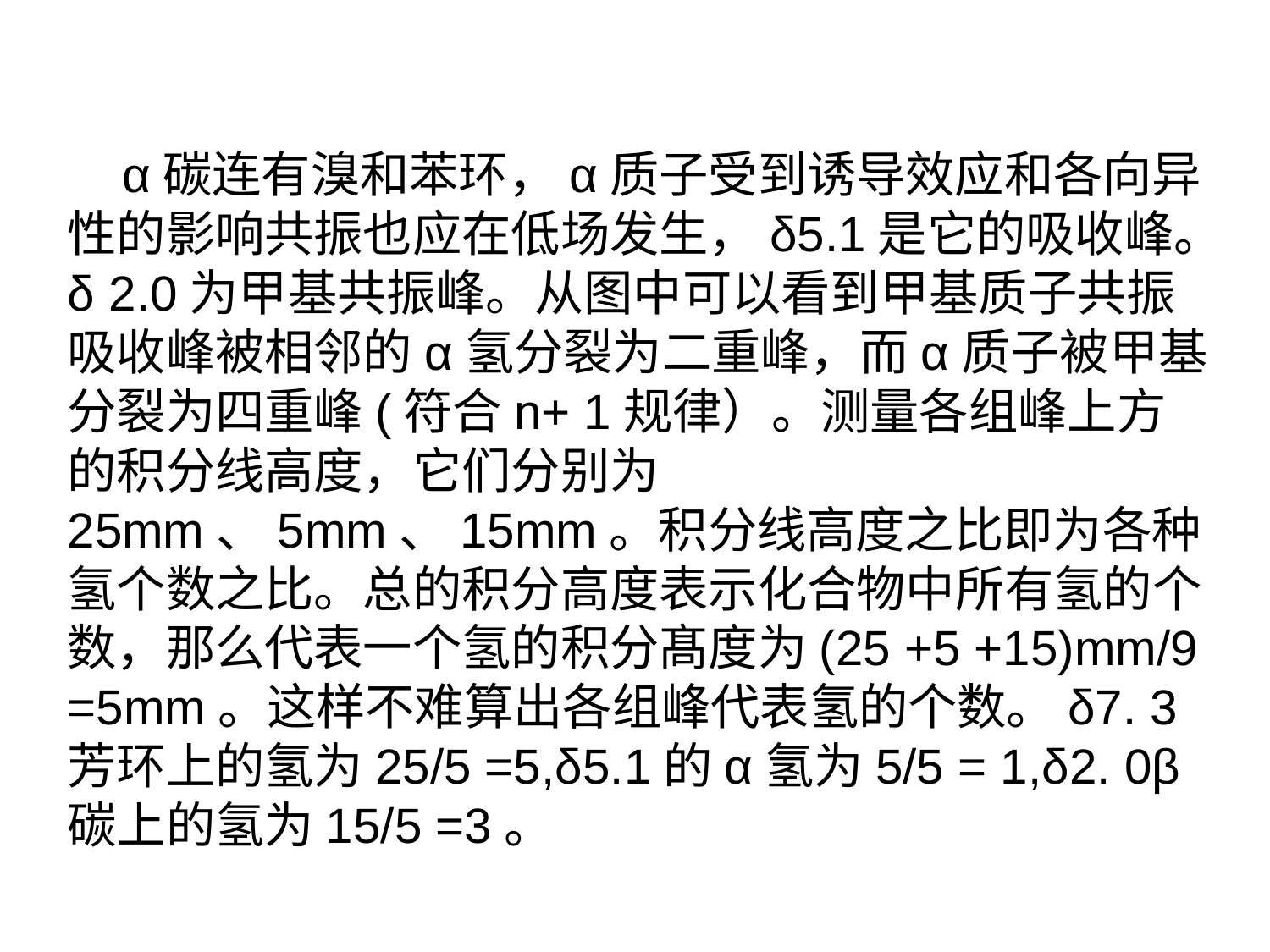

α碳连有溴和苯环，α质子受到诱导效应和各向异性的影响共振也应在低场发生，δ5.1是它的吸收峰。δ 2.0为甲基共振峰。从图中可以看到甲基质子共振吸收峰被相邻的α氢分裂为二重峰，而α质子被甲基分裂为四重峰(符合n+ 1规律）。测量各组峰上方的积分线高度，它们分别为25mm、5mm、15mm。积分线高度之比即为各种氢个数之比。总的积分高度表示化合物中所有氢的个数，那么代表一个氢的积分髙度为(25 +5 +15)mm/9 =5mm。这样不难算出各组峰代表氢的个数。δ7. 3芳环上的氢为25/5 =5,δ5.1的α氢为5/5 = 1,δ2. 0β碳上的氢为15/5 =3。